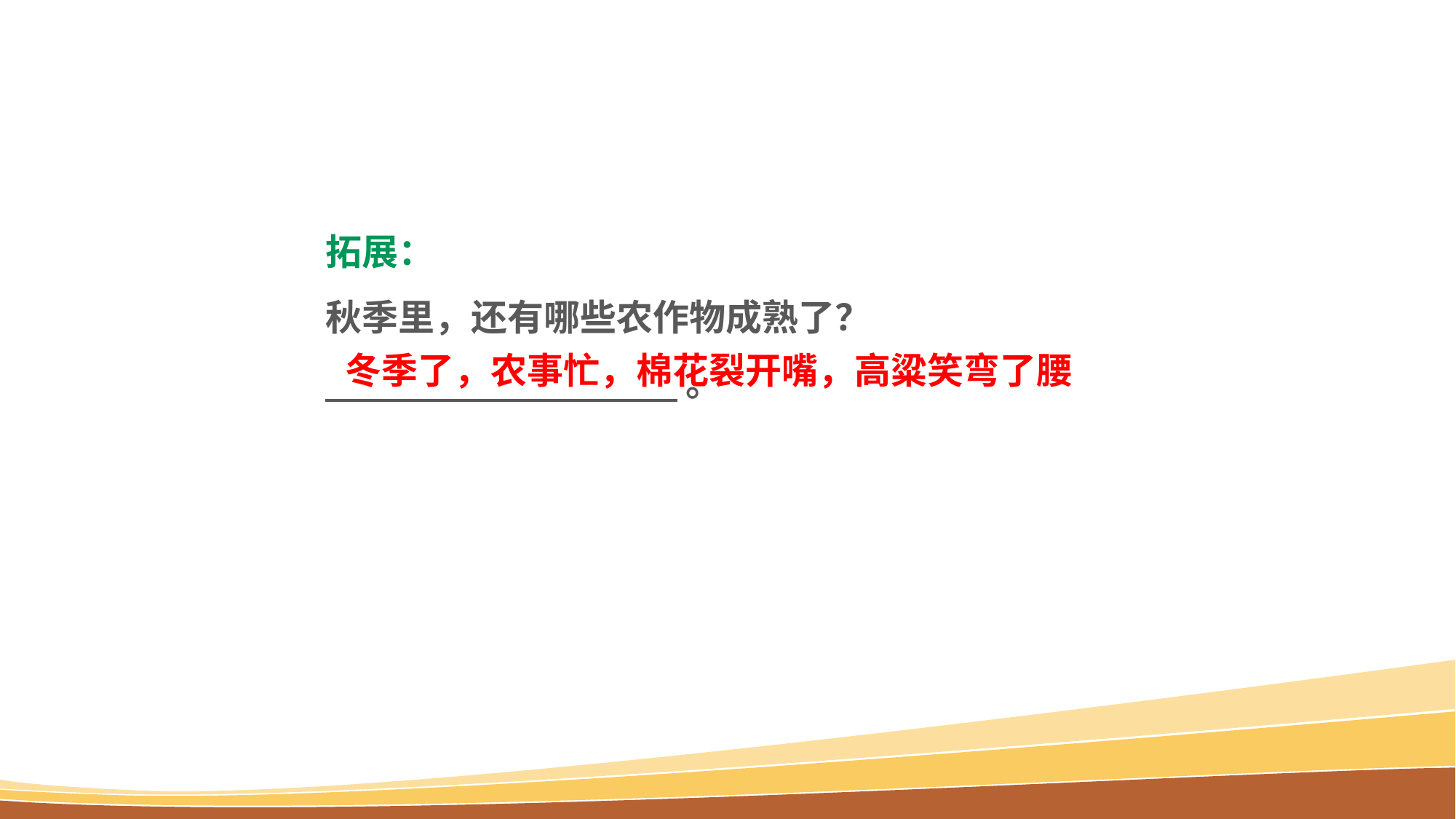

拓展：
秋季里，还有哪些农作物成熟了？
                                           。
冬季了，农事忙，棉花裂开嘴，高粱笑弯了腰